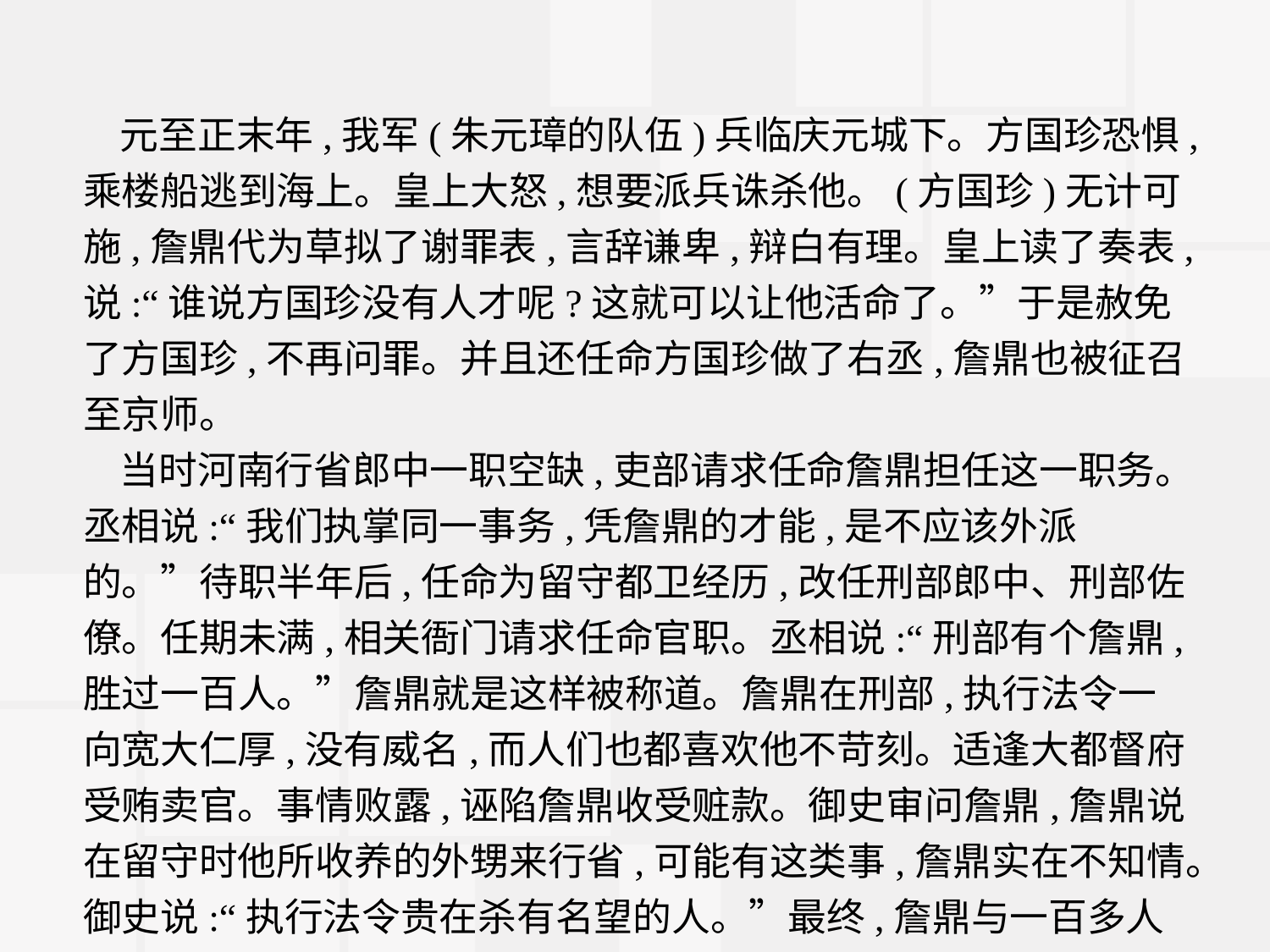

元至正末年,我军(朱元璋的队伍)兵临庆元城下。方国珍恐惧,乘楼船逃到海上。皇上大怒,想要派兵诛杀他。(方国珍)无计可施,詹鼎代为草拟了谢罪表,言辞谦卑,辩白有理。皇上读了奏表,说:“谁说方国珍没有人才呢?这就可以让他活命了。”于是赦免了方国珍,不再问罪。并且还任命方国珍做了右丞,詹鼎也被征召至京师。
当时河南行省郎中一职空缺,吏部请求任命詹鼎担任这一职务。丞相说:“我们执掌同一事务,凭詹鼎的才能,是不应该外派的。”待职半年后,任命为留守都卫经历,改任刑部郎中、刑部佐僚。任期未满,相关衙门请求任命官职。丞相说:“刑部有个詹鼎,胜过一百人。”詹鼎就是这样被称道。詹鼎在刑部,执行法令一向宽大仁厚,没有威名,而人们也都喜欢他不苛刻。适逢大都督府受贿卖官。事情败露,诬陷詹鼎收受赃款。御史审问詹鼎,詹鼎说在留守时他所收养的外甥来行省,可能有这类事,詹鼎实在不知情。御史说:“执行法令贵在杀有名望的人。”最终,詹鼎与一百多人都被处死。